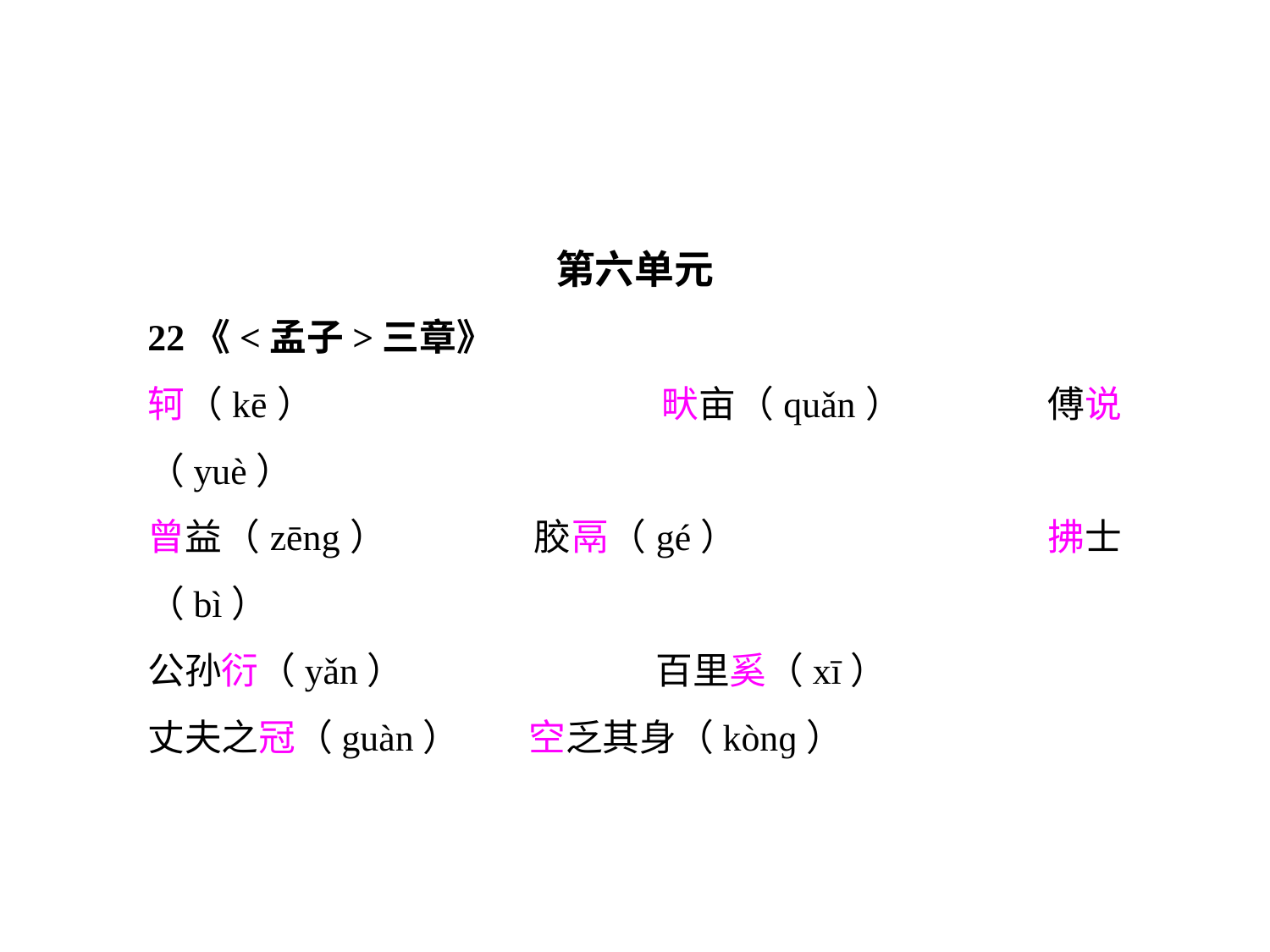

第六单元
22《<孟子>三章》
轲（kē）			畎亩（quǎn）		傅说（yuè）
曾益（zēng）		胶鬲（gé）			拂士（bì）
公孙衍（yǎn）		百里奚（xī）
丈夫之冠（guàn）	空乏其身（kònɡ）